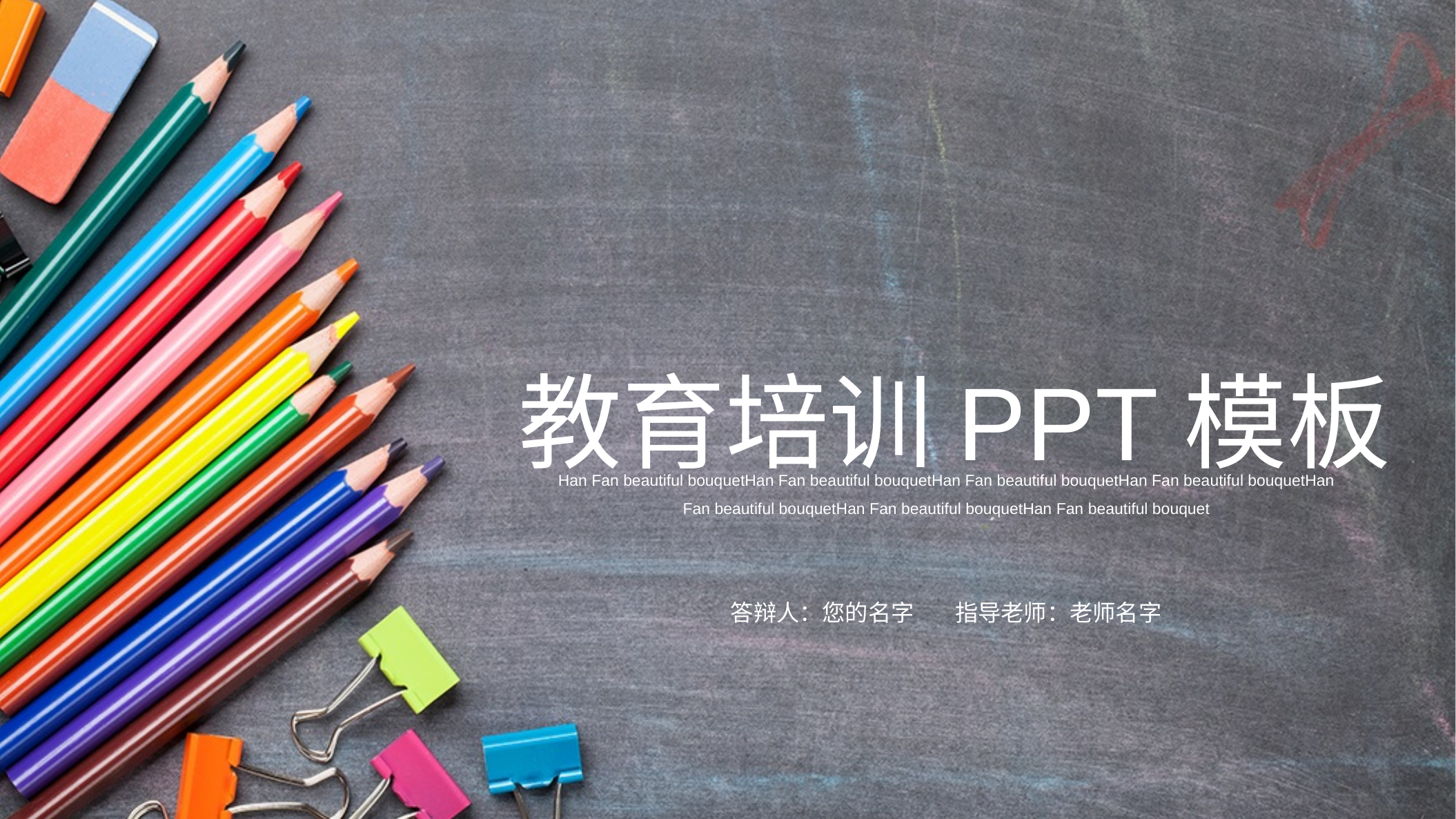

教育培训PPT模板
Han Fan beautiful bouquetHan Fan beautiful bouquetHan Fan beautiful bouquetHan Fan beautiful bouquetHan Fan beautiful bouquetHan Fan beautiful bouquetHan Fan beautiful bouquet
答辩人：您的名字        指导老师：老师名字